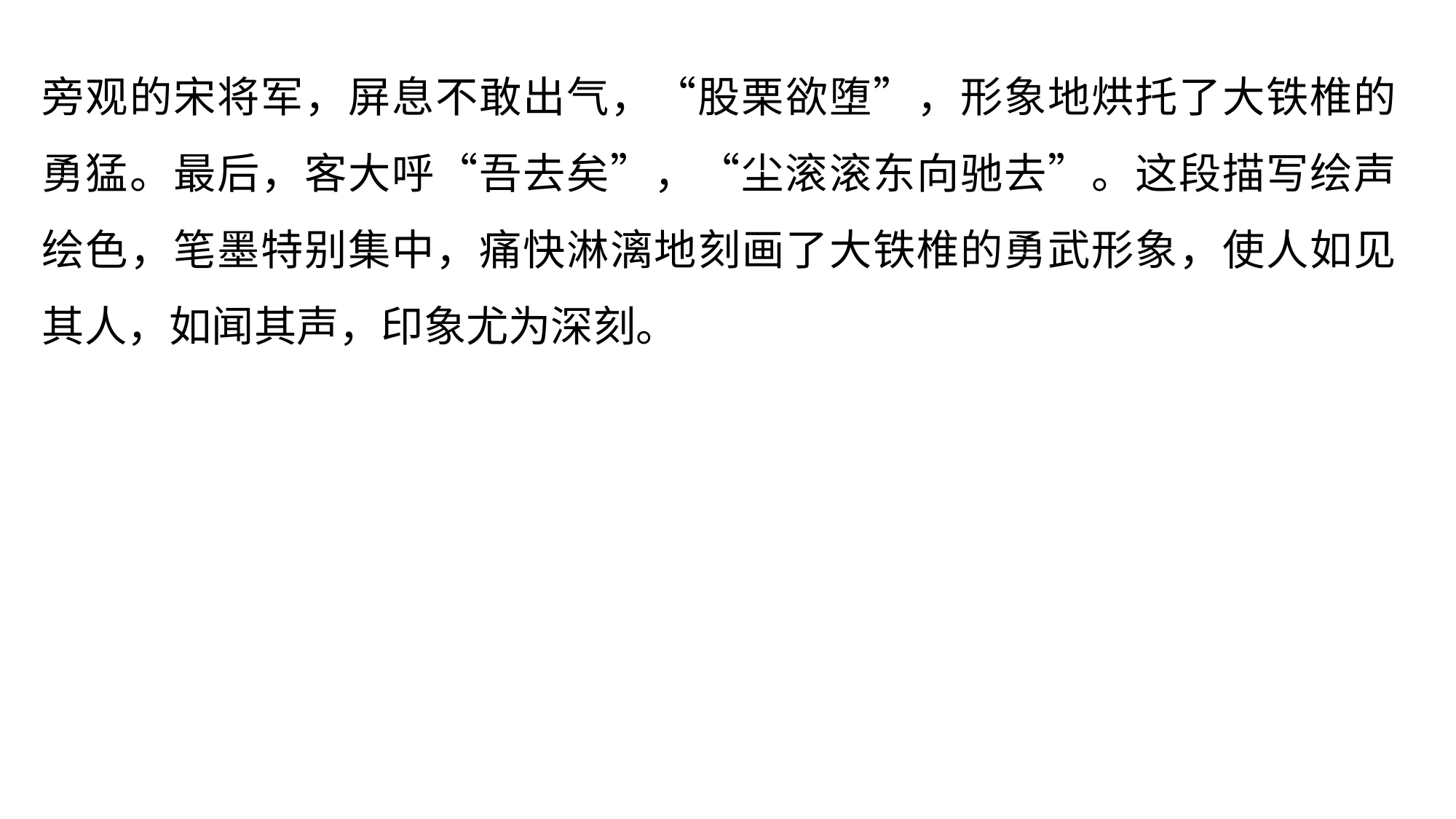

旁观的宋将军，屏息不敢出气，“股栗欲堕”，形象地烘托了大铁椎的勇猛。最后，客大呼“吾去矣”，“尘滚滚东向驰去”。这段描写绘声绘色，笔墨特别集中，痛快淋漓地刻画了大铁椎的勇武形象，使人如见其人，如闻其声，印象尤为深刻。